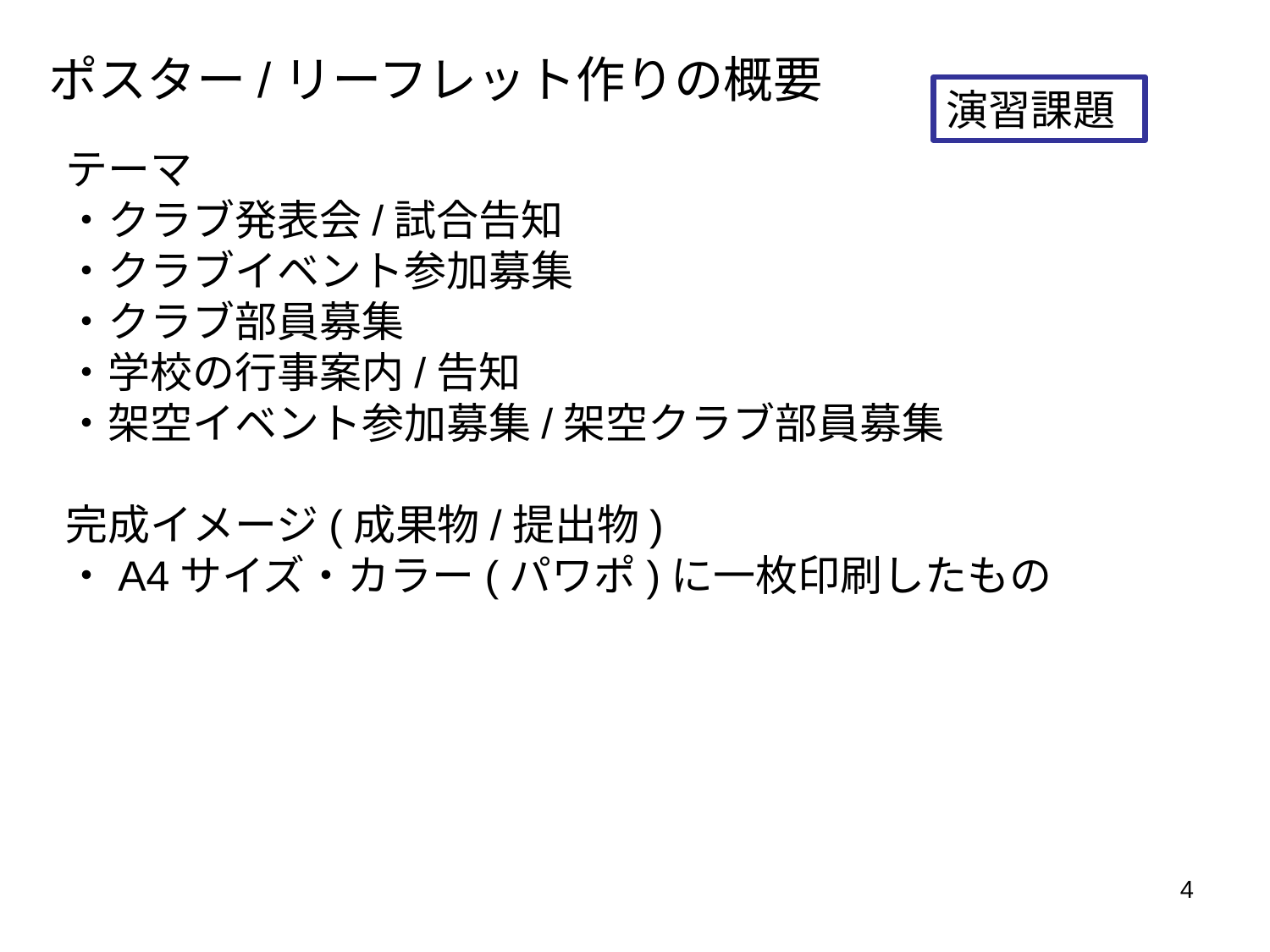

ポスター/リーフレット作りの概要
演習課題
テーマ
・クラブ発表会/試合告知
・クラブイベント参加募集
・クラブ部員募集
・学校の行事案内/告知
・架空イベント参加募集/架空クラブ部員募集

完成イメージ(成果物/提出物)
・A4サイズ・カラー(パワポ)に一枚印刷したもの
4